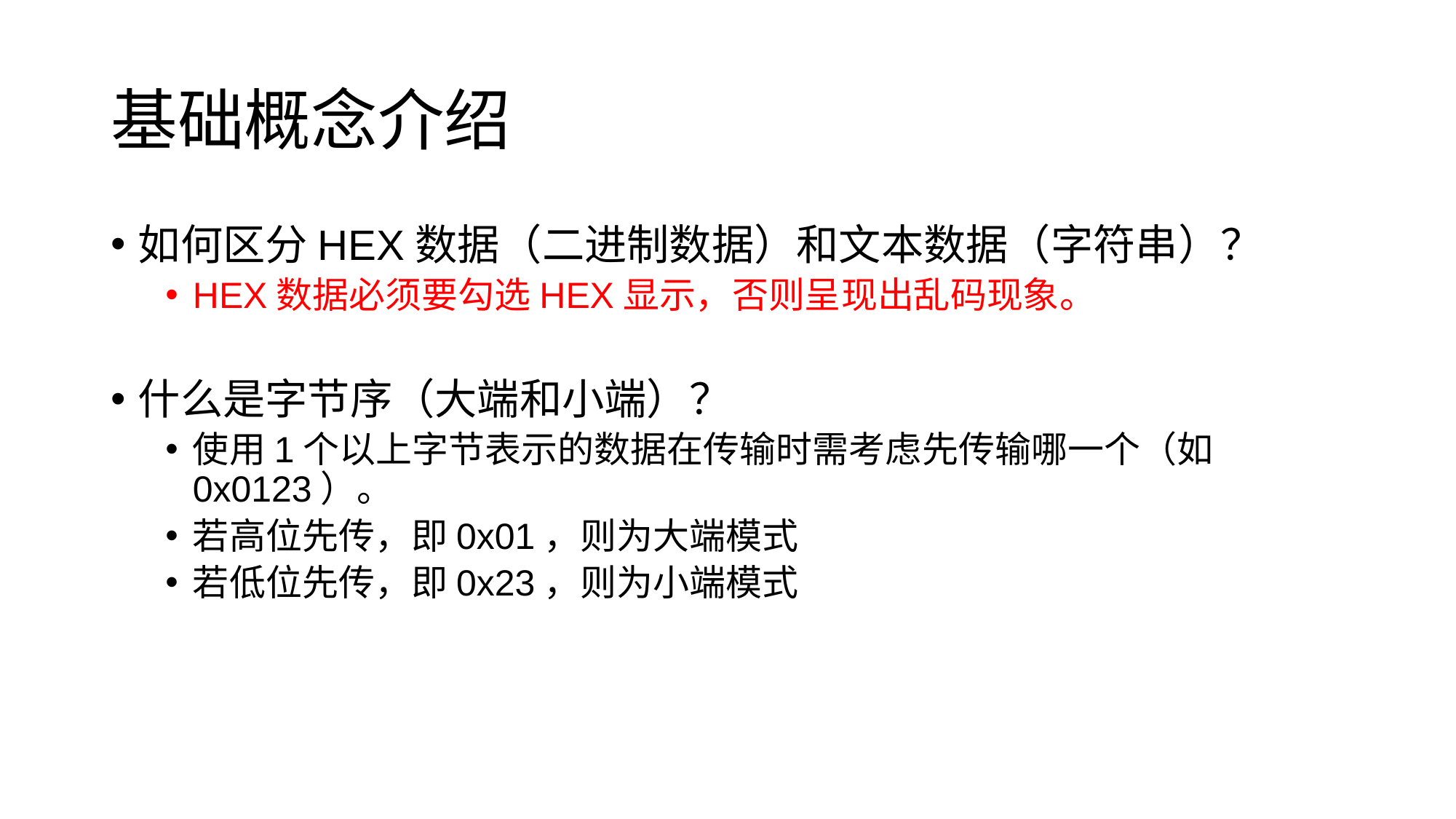

# 基础概念介绍
如何区分HEX数据（二进制数据）和文本数据（字符串）？
HEX数据必须要勾选HEX显示，否则呈现出乱码现象。

什么是字节序（大端和小端）？
使用1个以上字节表示的数据在传输时需考虑先传输哪一个（如0x0123）。
若高位先传，即0x01，则为大端模式
若低位先传，即0x23，则为小端模式